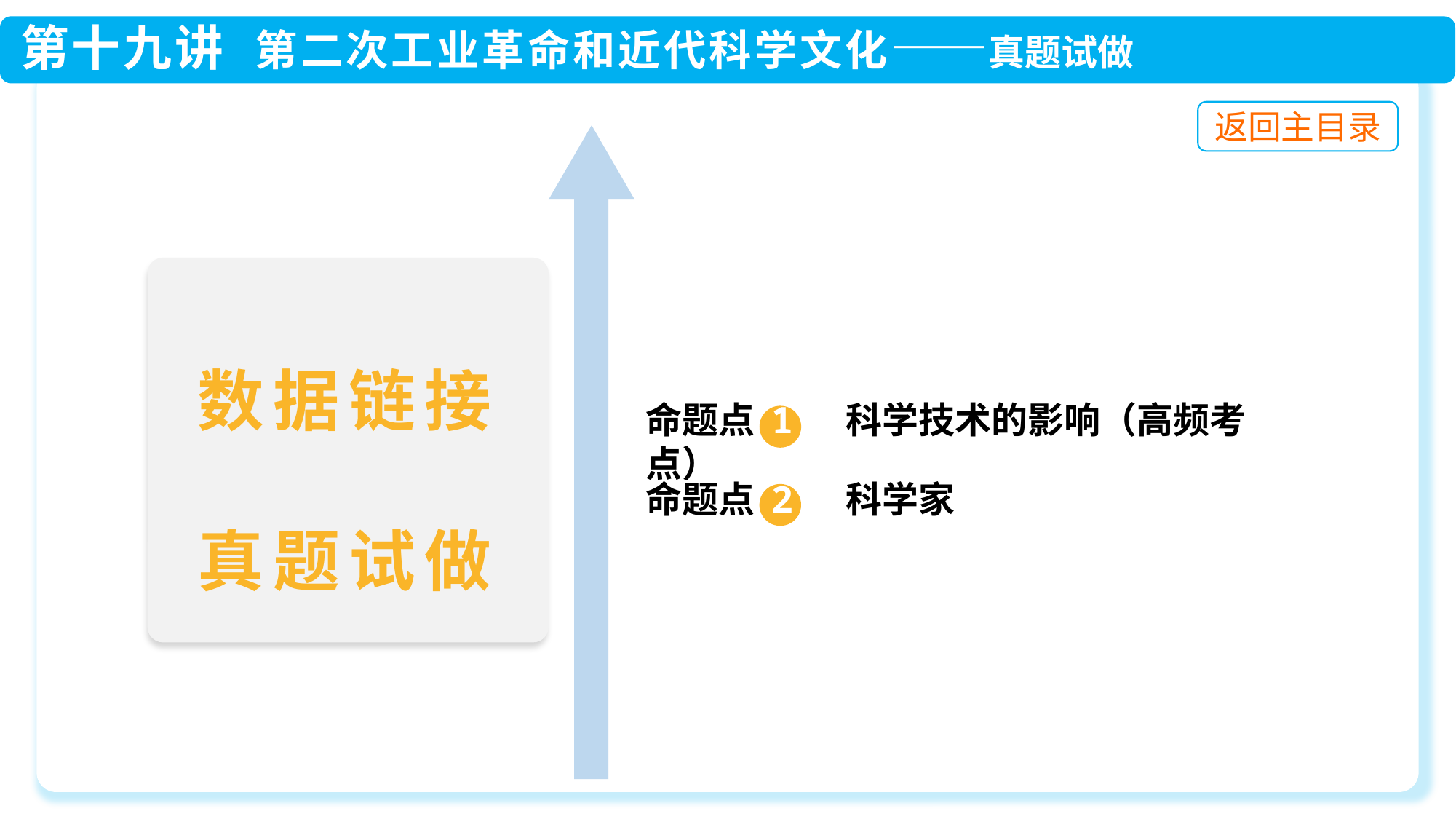

数据链接
真题试做
命题点 1  科学技术的影响（高频考点）
命题点 2  科学家